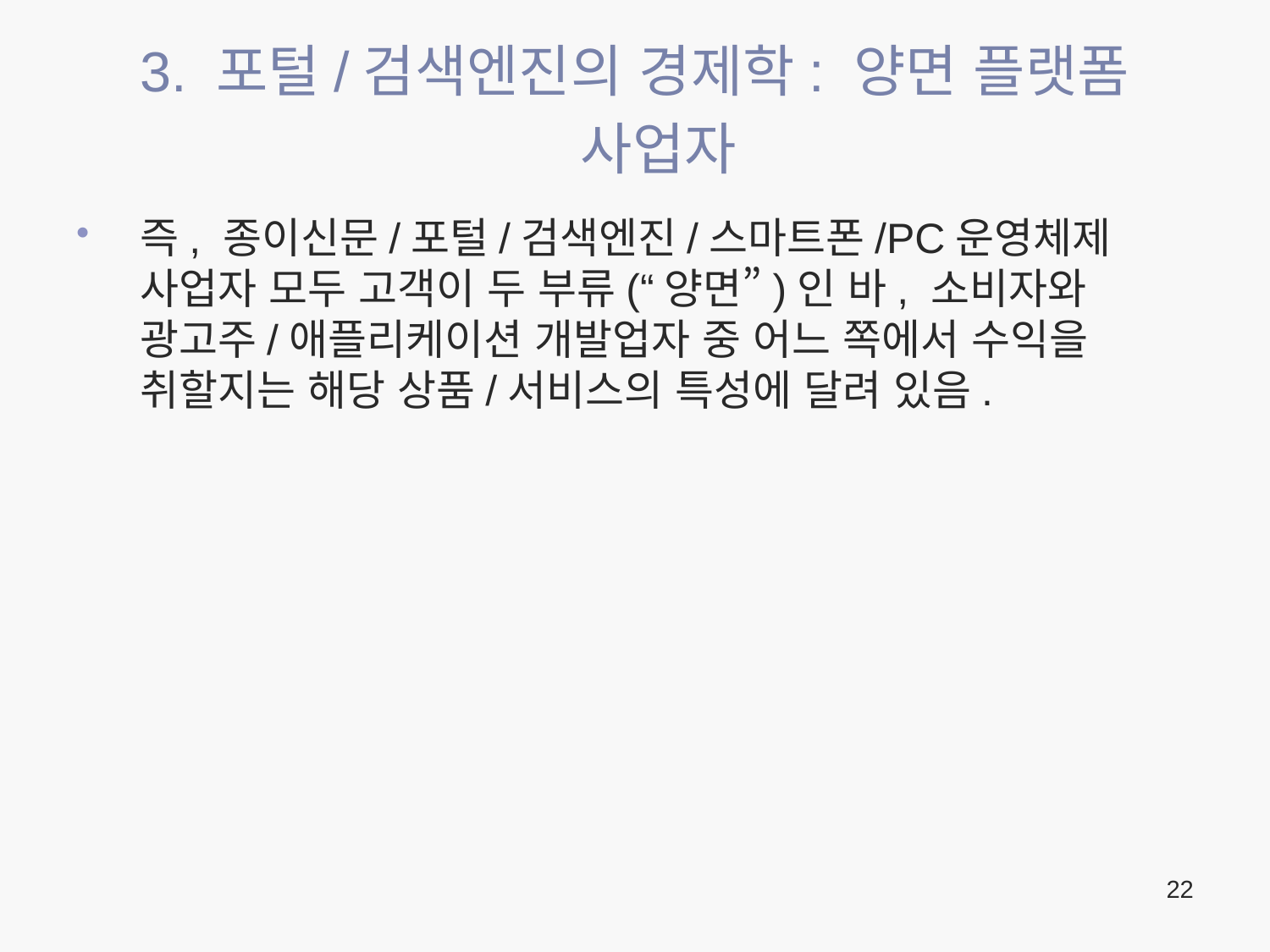

# 3. 포털/검색엔진의 경제학: 양면 플랫폼 사업자
즉, 종이신문/포털/검색엔진/스마트폰/PC운영체제 사업자 모두 고객이 두 부류(“양면”)인 바, 소비자와 광고주/애플리케이션 개발업자 중 어느 쪽에서 수익을 취할지는 해당 상품/서비스의 특성에 달려 있음.
22